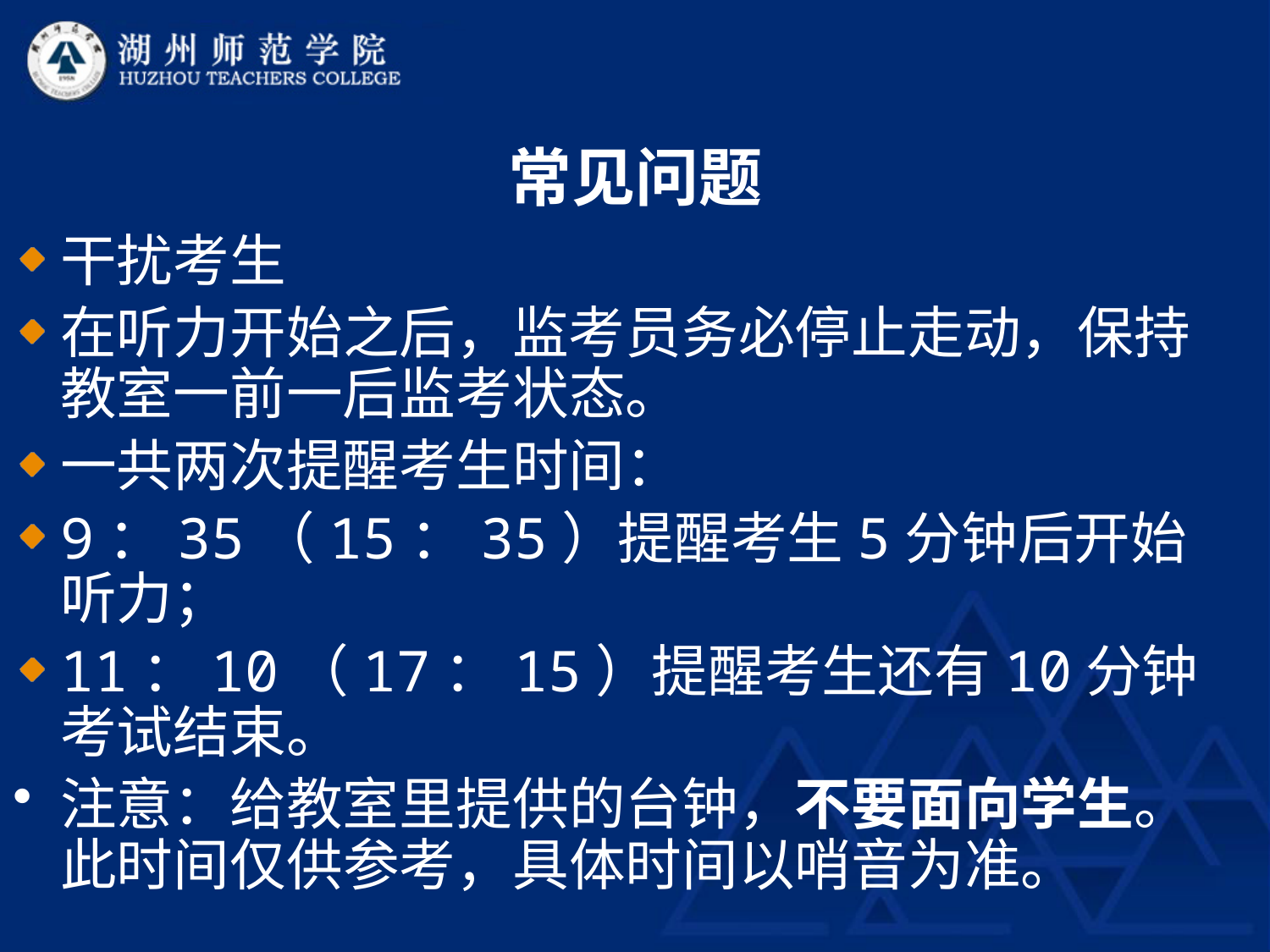

常见问题
干扰考生
在听力开始之后，监考员务必停止走动，保持教室一前一后监考状态。
一共两次提醒考生时间：
9：35（15：35）提醒考生5分钟后开始听力；
11：10（17：15）提醒考生还有10分钟考试结束。
注意：给教室里提供的台钟，不要面向学生。此时间仅供参考，具体时间以哨音为准。